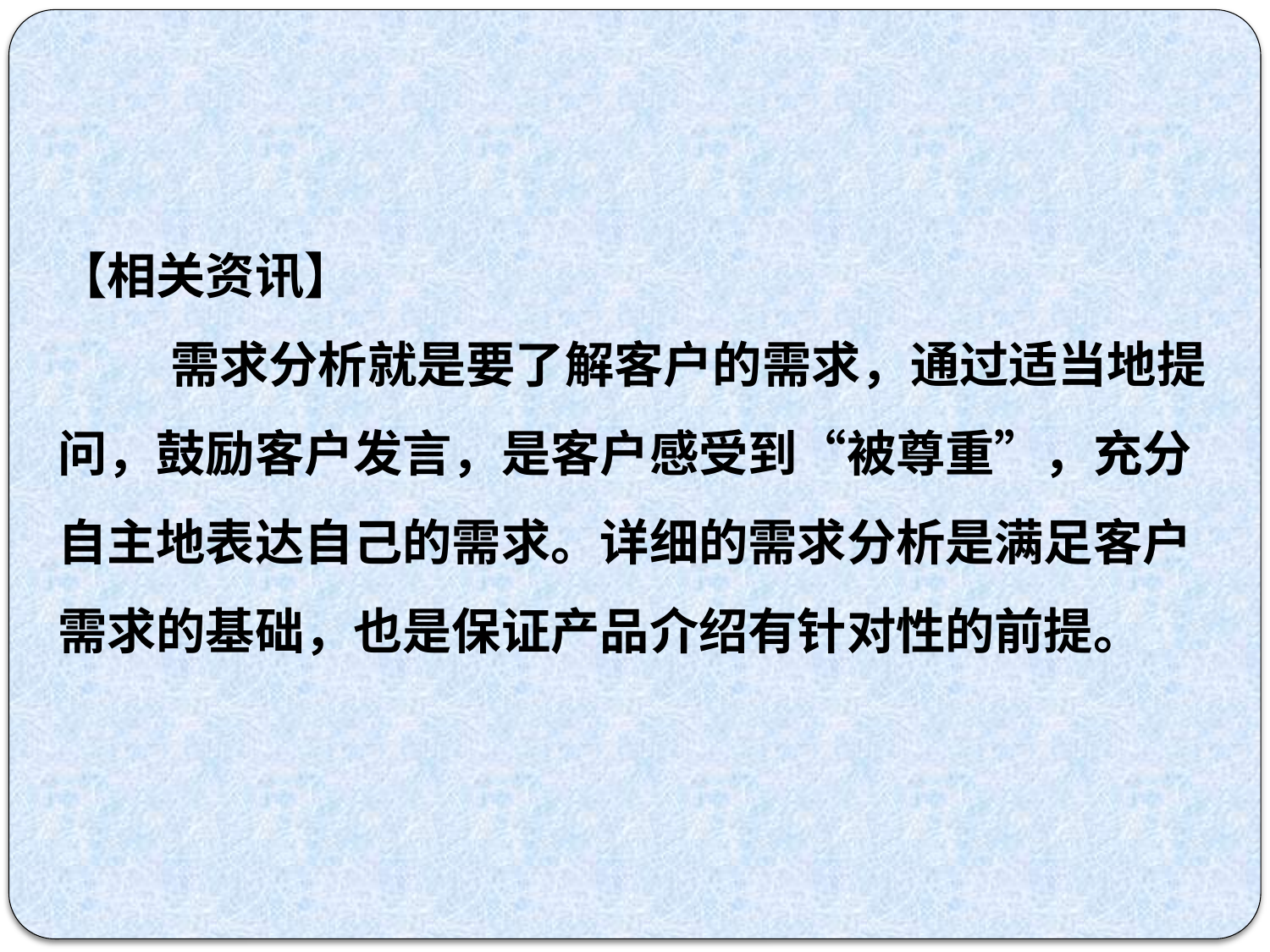

【相关资讯】
         需求分析就是要了解客户的需求，通过适当地提问，鼓励客户发言，是客户感受到“被尊重”，充分自主地表达自己的需求。详细的需求分析是满足客户需求的基础，也是保证产品介绍有针对性的前提。